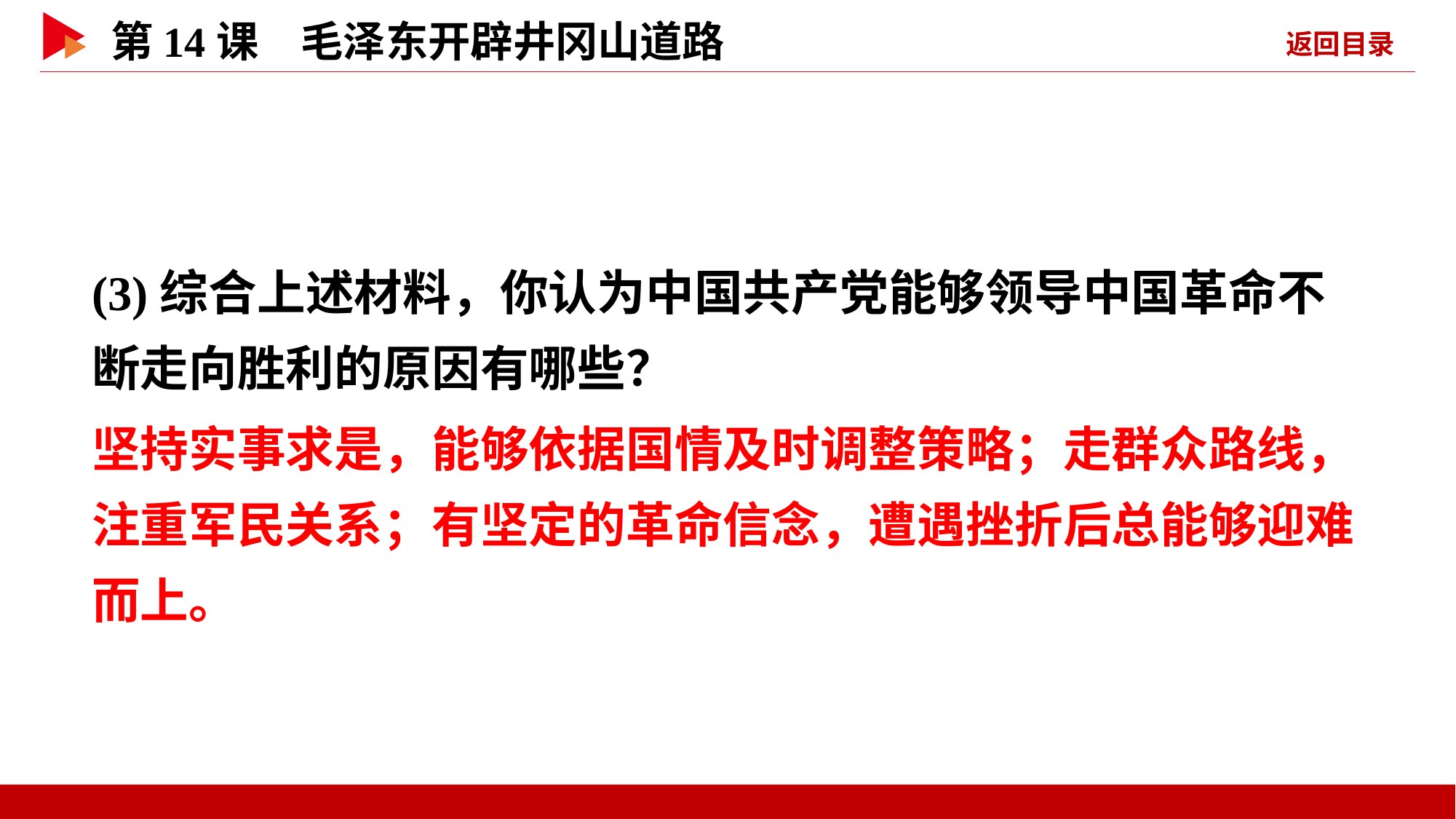

(3)综合上述材料，你认为中国共产党能够领导中国革命不断走向胜利的原因有哪些？
坚持实事求是，能够依据国情及时调整策略；走群众路线，注重军民关系；有坚定的革命信念，遭遇挫折后总能够迎难而上。